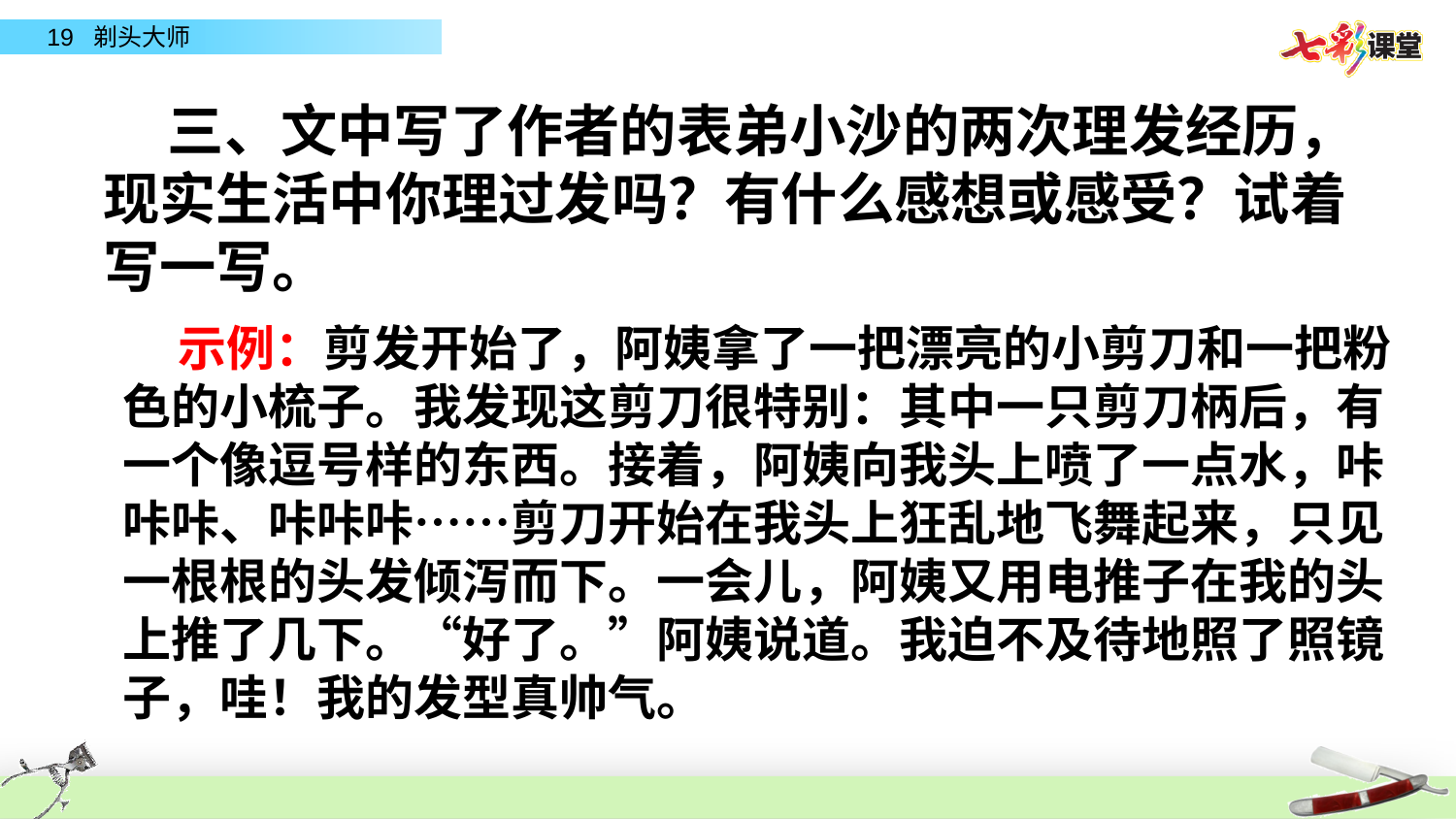

三、文中写了作者的表弟小沙的两次理发经历，现实生活中你理过发吗？有什么感想或感受？试着写一写。
    示例：剪发开始了，阿姨拿了一把漂亮的小剪刀和一把粉色的小梳子。我发现这剪刀很特别：其中一只剪刀柄后，有一个像逗号样的东西。接着，阿姨向我头上喷了一点水，咔咔咔、咔咔咔……剪刀开始在我头上狂乱地飞舞起来，只见一根根的头发倾泻而下。一会儿，阿姨又用电推子在我的头上推了几下。“好了。”阿姨说道。我迫不及待地照了照镜子，哇！我的发型真帅气。